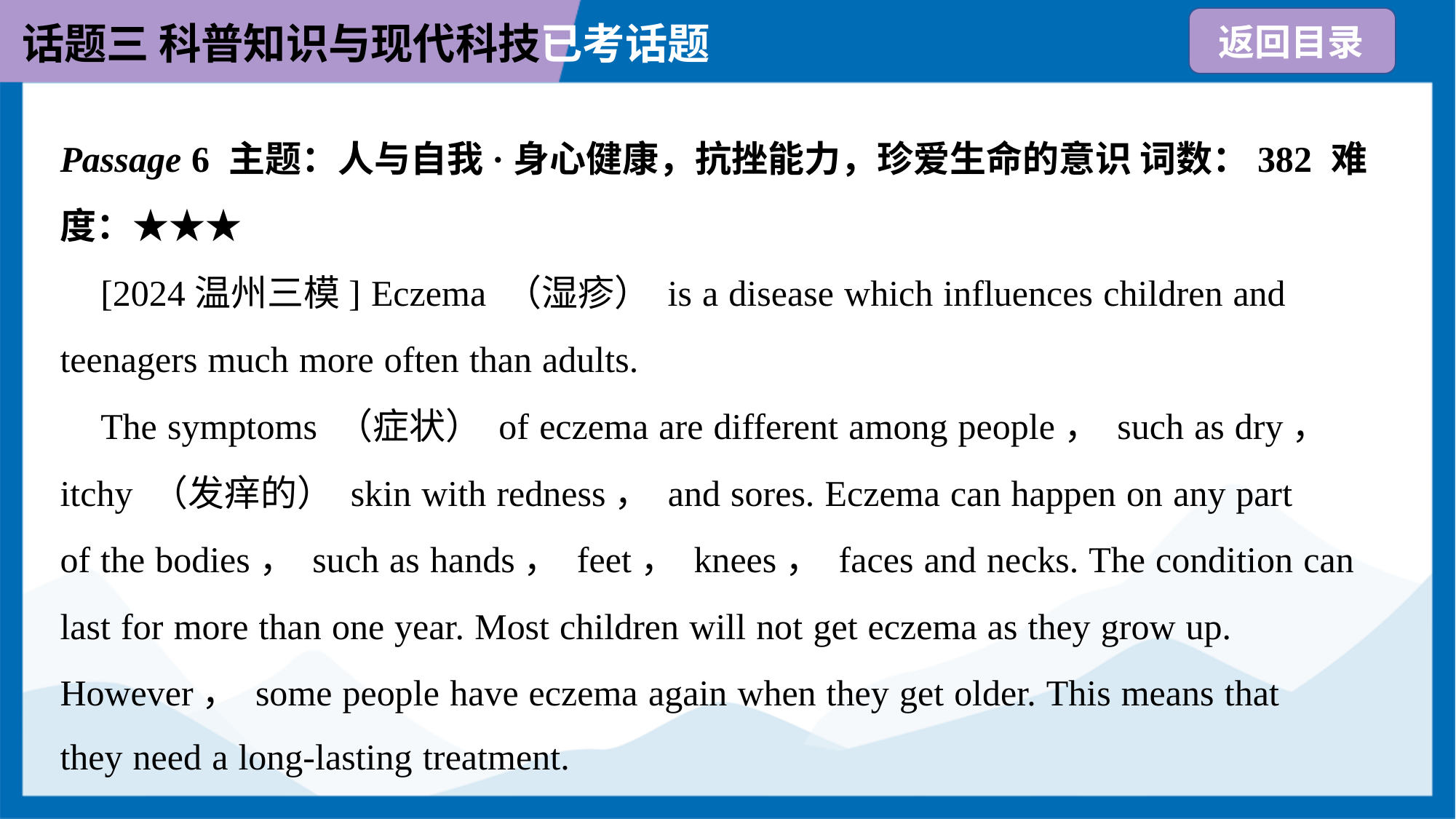

Passage 6 主题：人与自我·身心健康，抗挫能力，珍爱生命的意识 词数：382 难
度：★★★
    [2024温州三模] Eczema （湿疹） is a disease which influences children and
teenagers much more often than adults.
    The symptoms （症状） of eczema are different among people， such as dry，
itchy （发痒的） skin with redness， and sores. Eczema can happen on any part
of the bodies， such as hands， feet， knees， faces and necks. The condition can
last for more than one year. Most children will not get eczema as they grow up.
However， some people have eczema again when they get older. This means that
they need a long-lasting treatment.